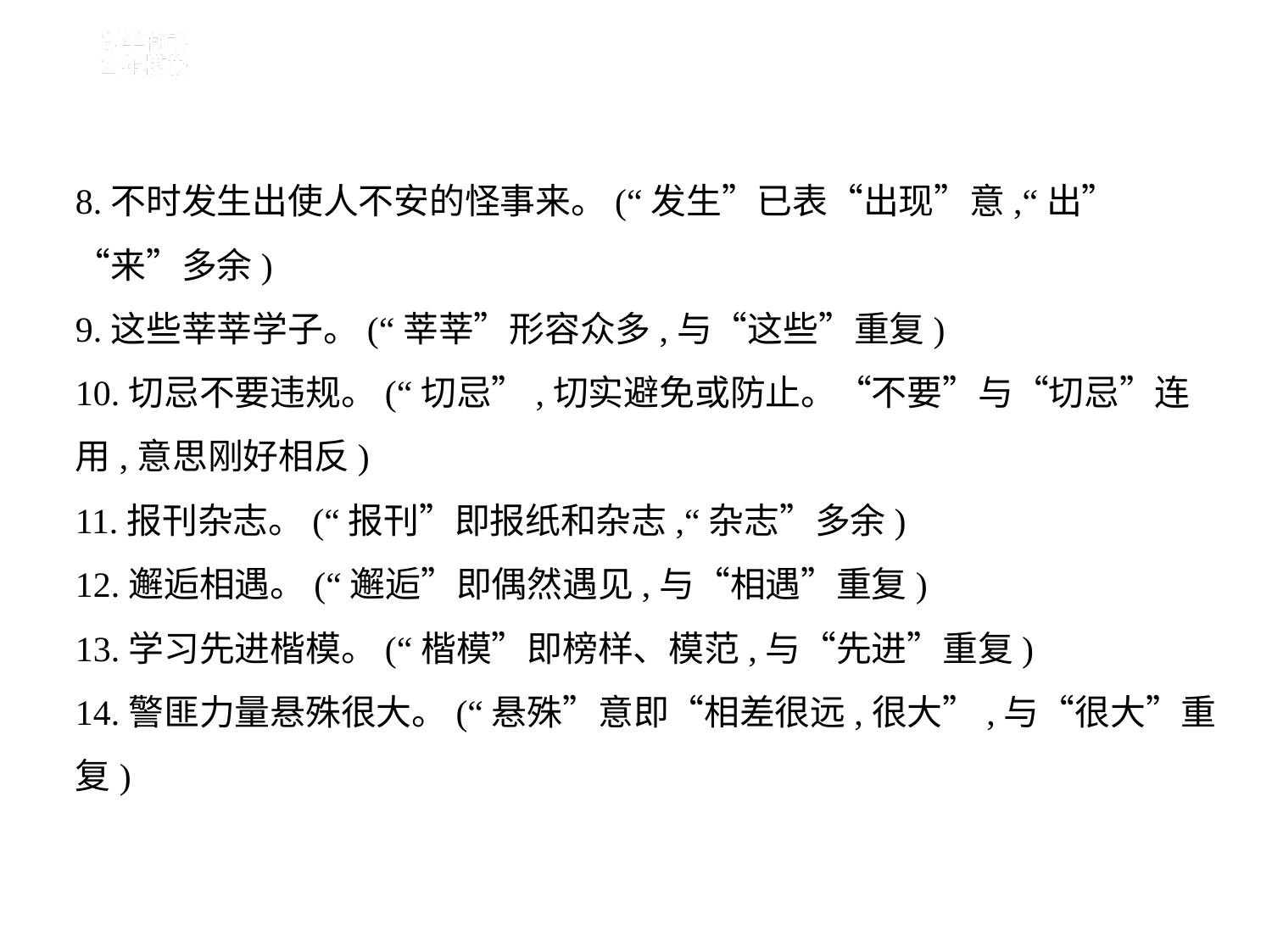

8.不时发生出使人不安的怪事来。(“发生”已表“出现”意,“出”
“来”多余)
9.这些莘莘学子。(“莘莘”形容众多,与“这些”重复)
10.切忌不要违规。(“切忌”,切实避免或防止。“不要”与“切忌”连
用,意思刚好相反)
11.报刊杂志。(“报刊”即报纸和杂志,“杂志”多余)
12.邂逅相遇。(“邂逅”即偶然遇见,与“相遇”重复)
13.学习先进楷模。(“楷模”即榜样、模范,与“先进”重复)
14.警匪力量悬殊很大。(“悬殊”意即“相差很远,很大”,与“很大”重
复)